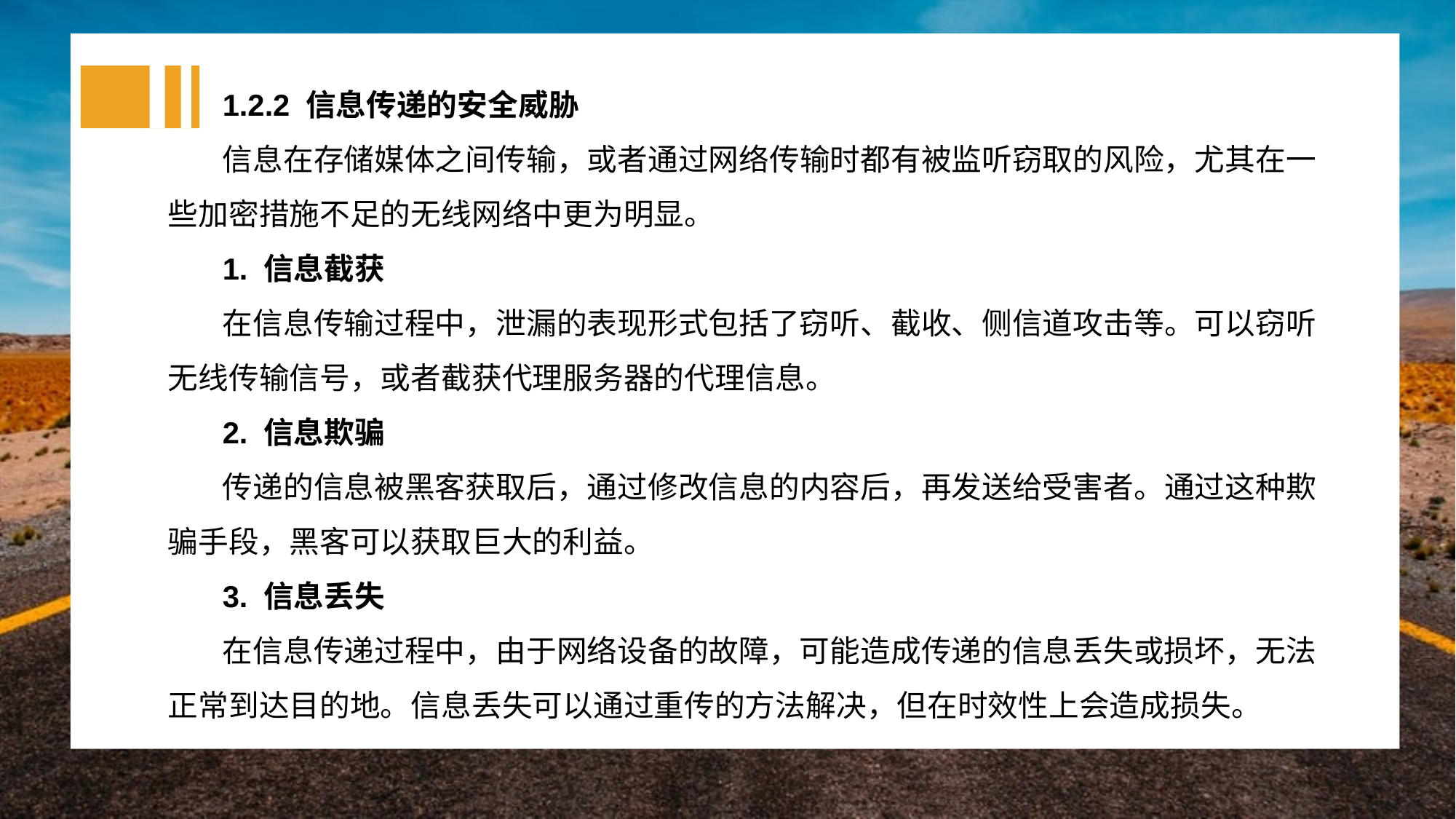

1.2.2 信息传递的安全威胁
信息在存储媒体之间传输，或者通过网络传输时都有被监听窃取的风险，尤其在一些加密措施不足的无线网络中更为明显。
1. 信息截获
在信息传输过程中，泄漏的表现形式包括了窃听、截收、侧信道攻击等。可以窃听无线传输信号，或者截获代理服务器的代理信息。
2. 信息欺骗
传递的信息被黑客获取后，通过修改信息的内容后，再发送给受害者。通过这种欺骗手段，黑客可以获取巨大的利益。
3. 信息丢失
在信息传递过程中，由于网络设备的故障，可能造成传递的信息丢失或损坏，无法正常到达目的地。信息丢失可以通过重传的方法解决，但在时效性上会造成损失。